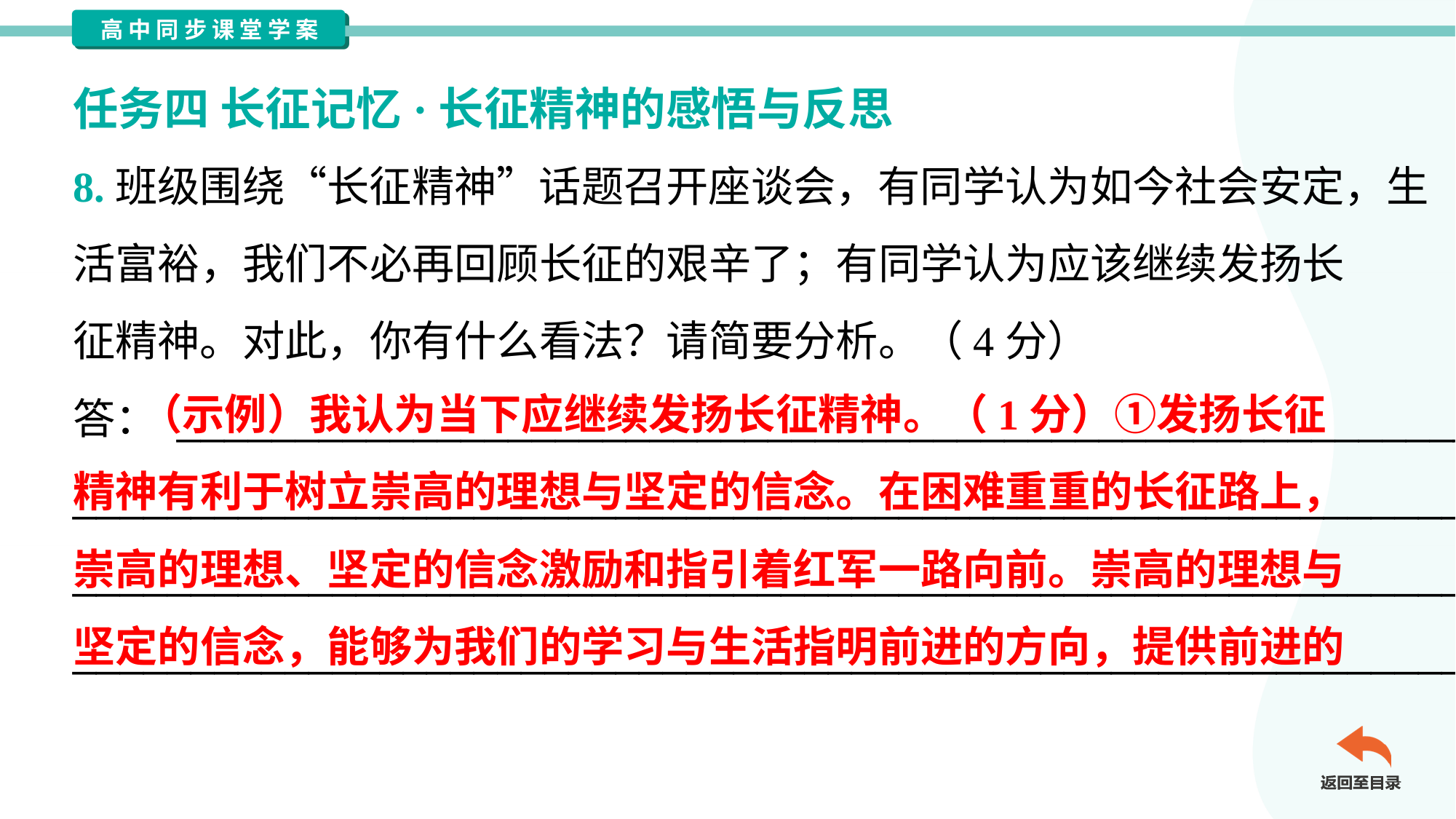

任务四 长征记忆·长征精神的感悟与反思
8.班级围绕“长征精神”话题召开座谈会，有同学认为如今社会安定，生
活富裕，我们不必再回顾长征的艰辛了；有同学认为应该继续发扬长
征精神。对此，你有什么看法？请简要分析。（4分）
答： ________________________________________________________
_____________________________________________________________
_____________________________________________________________
_____________________________________________________________
      （示例）我认为当下应继续发扬长征精神。（1分）①发扬长征
精神有利于树立崇高的理想与坚定的信念。在困难重重的长征路上，
崇高的理想、坚定的信念激励和指引着红军一路向前。崇高的理想与
坚定的信念，能够为我们的学习与生活指明前进的方向，提供前进的